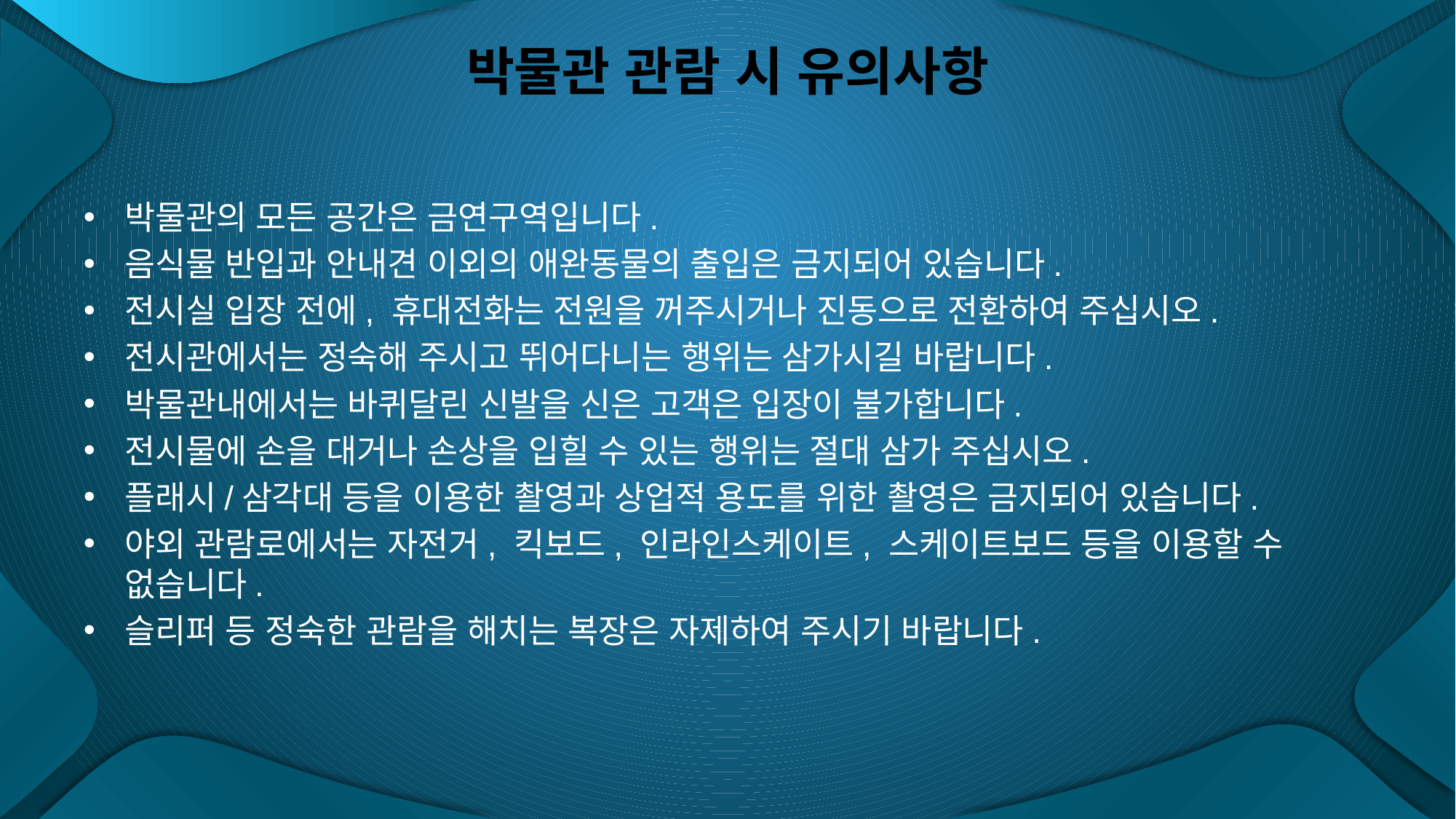

# 박물관 관람 시 유의사항
박물관의 모든 공간은 금연구역입니다.
음식물 반입과 안내견 이외의 애완동물의 출입은 금지되어 있습니다.
전시실 입장 전에, 휴대전화는 전원을 꺼주시거나 진동으로 전환하여 주십시오.
전시관에서는 정숙해 주시고 뛰어다니는 행위는 삼가시길 바랍니다.
박물관내에서는 바퀴달린 신발을 신은 고객은 입장이 불가합니다.
전시물에 손을 대거나 손상을 입힐 수 있는 행위는 절대 삼가 주십시오.
플래시/삼각대 등을 이용한 촬영과 상업적 용도를 위한 촬영은 금지되어 있습니다.
야외 관람로에서는 자전거, 킥보드, 인라인스케이트, 스케이트보드 등을 이용할 수 없습니다.
슬리퍼 등 정숙한 관람을 해치는 복장은 자제하여 주시기 바랍니다.